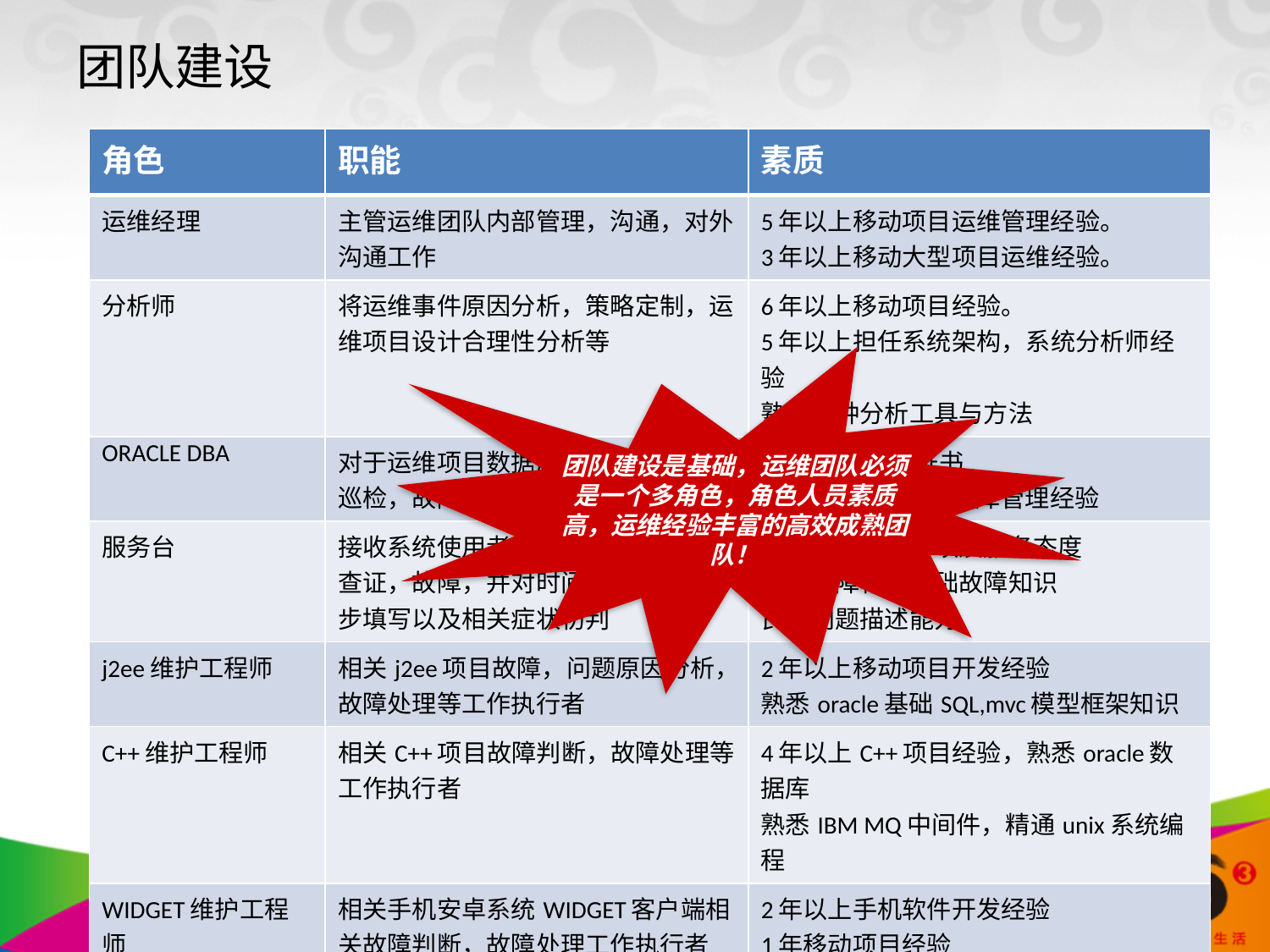

团队建设
| 角色 | 职能 | 素质 |
| --- | --- | --- |
| 运维经理 | 主管运维团队内部管理，沟通，对外沟通工作 | 5年以上移动项目运维管理经验。 3年以上移动大型项目运维经验。 |
| 分析师 | 将运维事件原因分析，策略定制，运维项目设计合理性分析等 | 6年以上移动项目经验。 5年以上担任系统架构，系统分析师经验 熟悉各种分析工具与方法 |
| ORACLE DBA | 对于运维项目数据库进行管理，包括巡检，故障处理，参数设置，热备等 | 具有DBA专业证书 3年以上oracle数据库管理经验 |
| 服务台 | 接收系统使用者反映事件，包含咨询，查证，故障，并对时间进行ITIL单初步填写以及相关症状初判 | 良好的沟通能力以及服务态度 项目故障相关基础故障知识 良好问题描述能力 |
| j2ee维护工程师 | 相关j2ee项目故障，问题原因分析，故障处理等工作执行者 | 2年以上移动项目开发经验 熟悉oracle基础SQL,mvc模型框架知识 |
| C++维护工程师 | 相关C++项目故障判断，故障处理等工作执行者 | 4年以上C++项目经验，熟悉oracle数据库 熟悉IBM MQ中间件，精通unix系统编程 |
| WIDGET维护工程师 | 相关手机安卓系统WIDGET客户端相关故障判断，故障处理工作执行者 | 2年以上手机软件开发经验 1年移动项目经验 |
| 测试工程师 | 故障处理后测试，或者项目交接过程测试验收工作执行者 | 3年测试经验，熟悉黑盒，白盒测试方法，熟悉各类测试工具 |
团队建设是基础，运维团队必须是一个多角色，角色人员素质高，运维经验丰富的高效成熟团队！